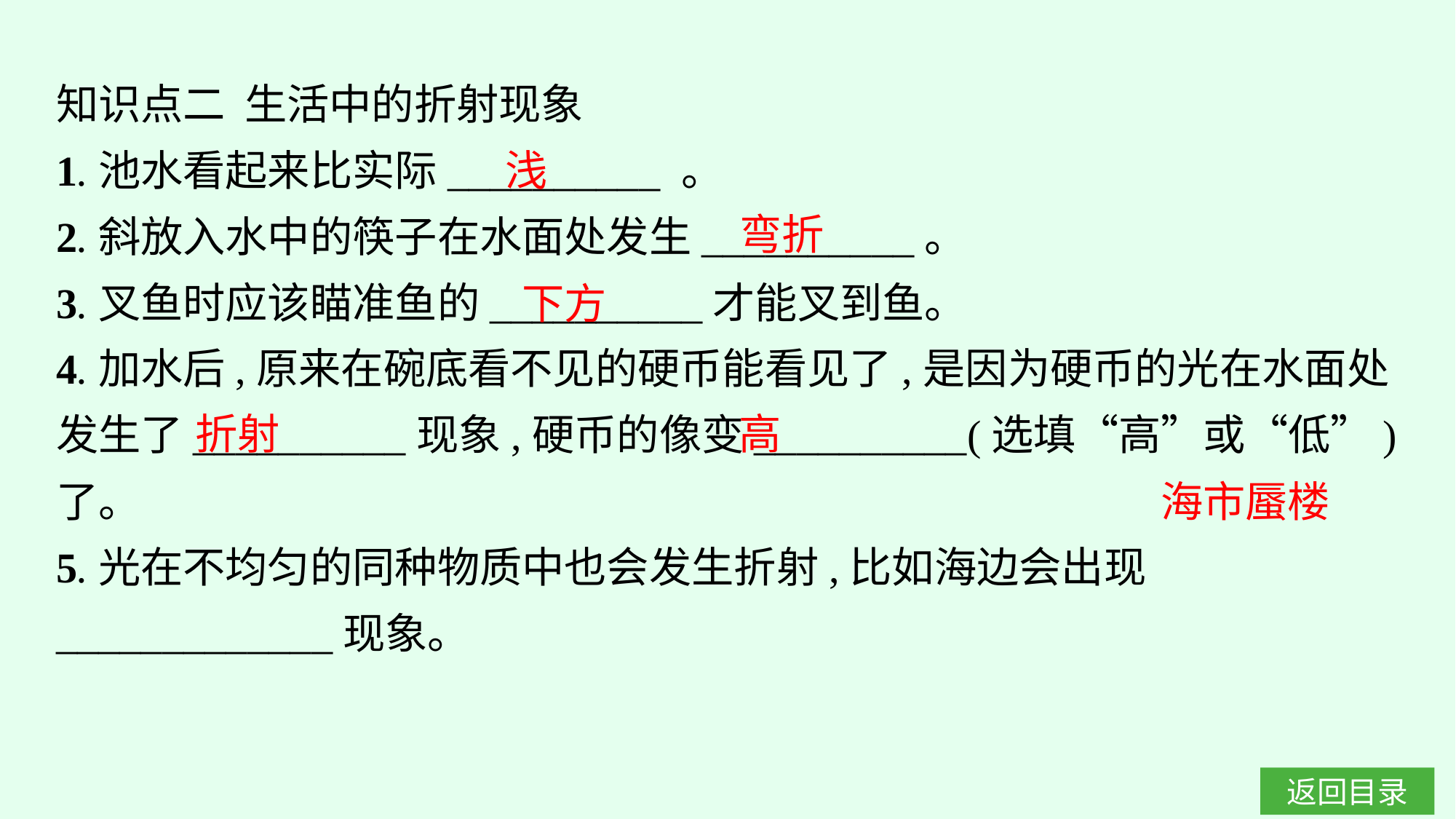

知识点二  生活中的折射现象
1.池水看起来比实际__________ 。
2.斜放入水中的筷子在水面处发生__________。
3.叉鱼时应该瞄准鱼的__________才能叉到鱼。
4.加水后,原来在碗底看不见的硬币能看见了,是因为硬币的光在水面处发生了__________现象,硬币的像变__________(选填“高”或“低”)了。
5.光在不均匀的同种物质中也会发生折射,比如海边会出现_____________现象。
浅
弯折
下方
高
折射
海市蜃楼